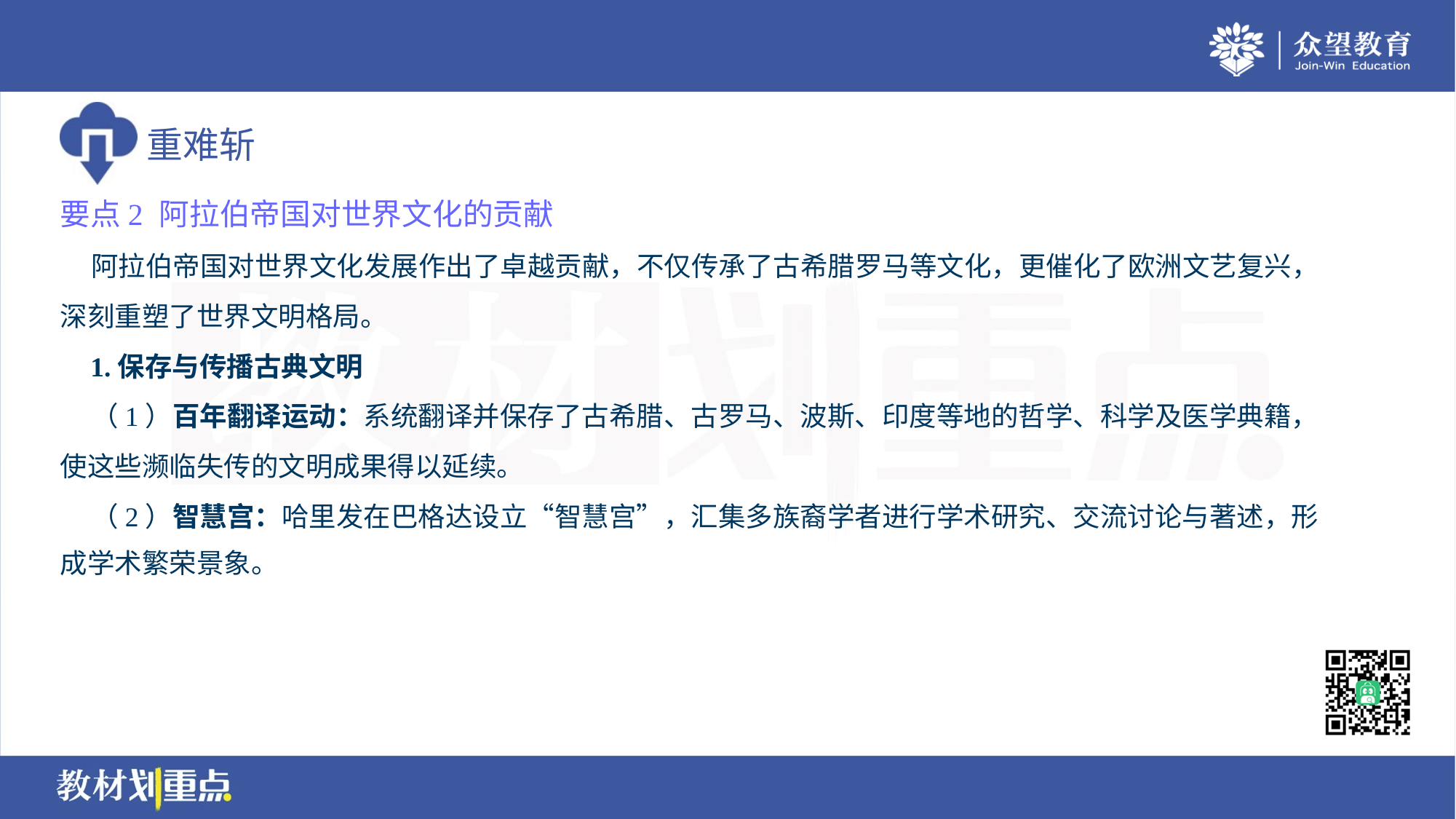

要点2 阿拉伯帝国对世界文化的贡献
    阿拉伯帝国对世界文化发展作出了卓越贡献，不仅传承了古希腊罗马等文化，更催化了欧洲文艺复兴，
深刻重塑了世界文明格局。
    1.保存与传播古典文明
    （1）百年翻译运动：系统翻译并保存了古希腊、古罗马、波斯、印度等地的哲学、科学及医学典籍，
使这些濒临失传的文明成果得以延续。
    （2）智慧宫：哈里发在巴格达设立“智慧宫”，汇集多族裔学者进行学术研究、交流讨论与著述，形
成学术繁荣景象。